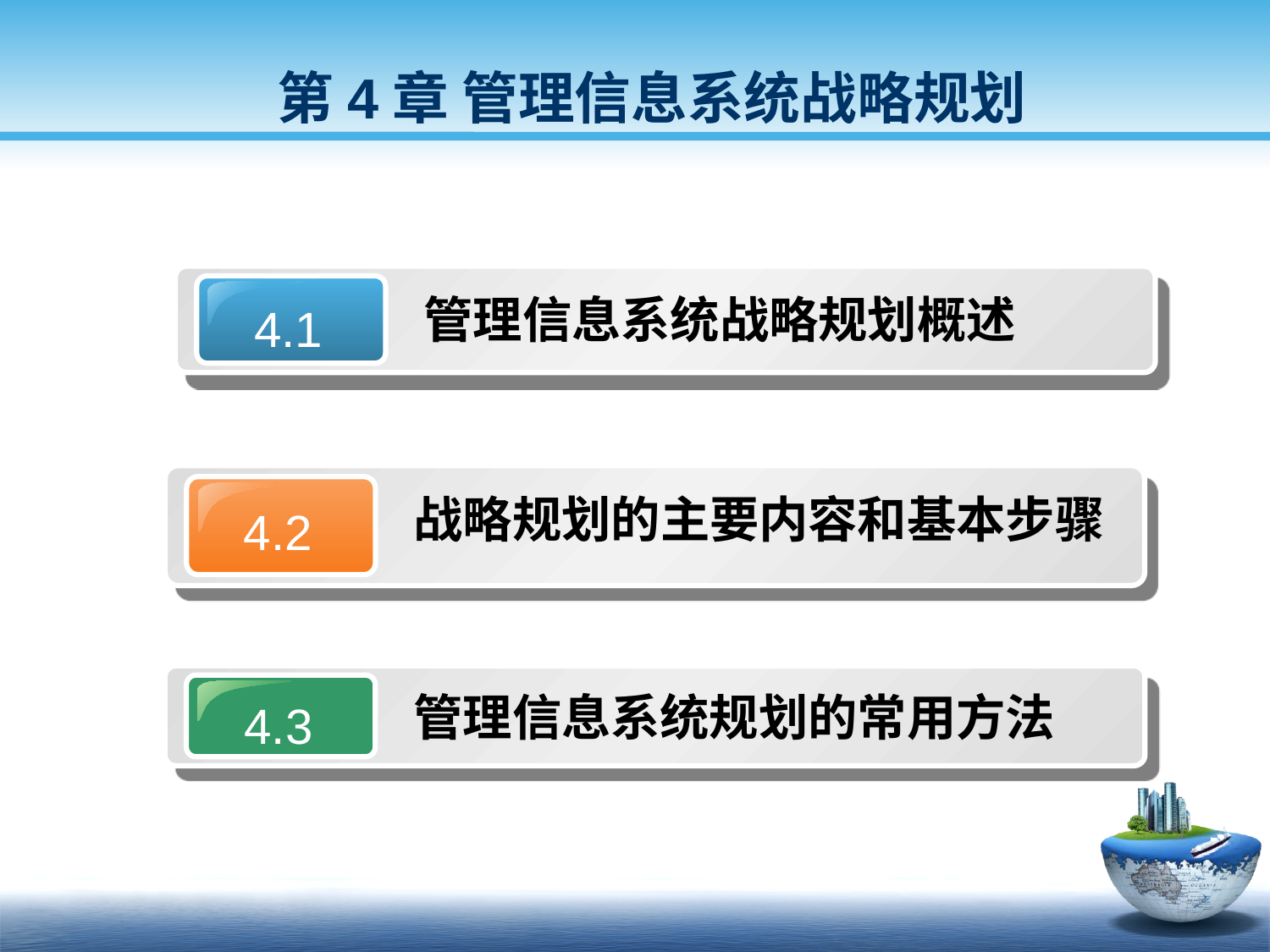

第4章 管理信息系统战略规划

4.1
管理信息系统战略规划概述

4.2
战略规划的主要内容和基本步骤

4.3
管理信息系统规划的常用方法